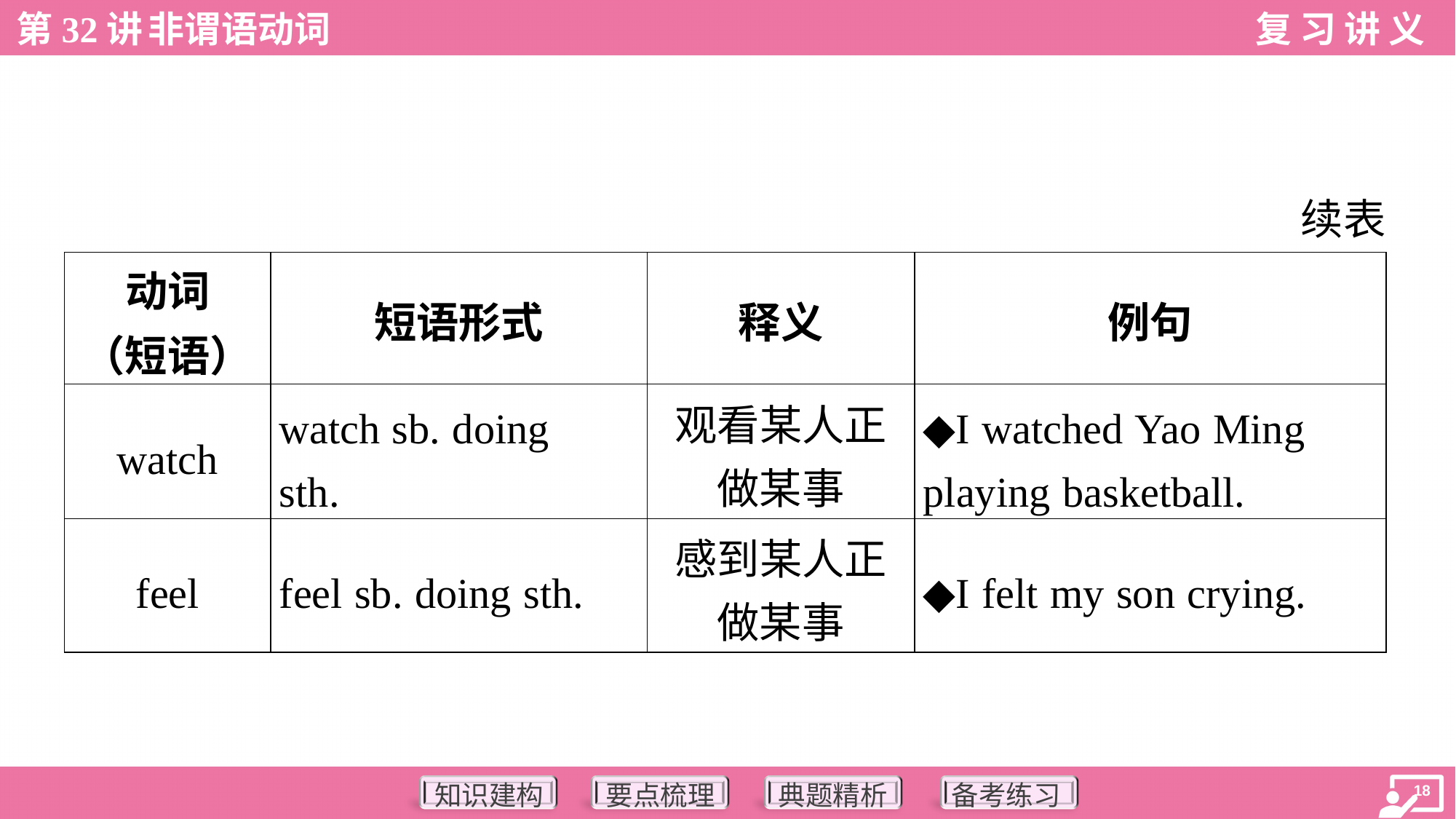

续表
| 动词 （短语） | 短语形式 | 释义 | 例句 |
| --- | --- | --- | --- |
| watch | watch sb. doing sth. | 观看某人正 做某事 | ◆I watched Yao Ming playing basketball. |
| feel | feel sb. doing sth. | 感到某人正 做某事 | ◆I felt my son crying. |